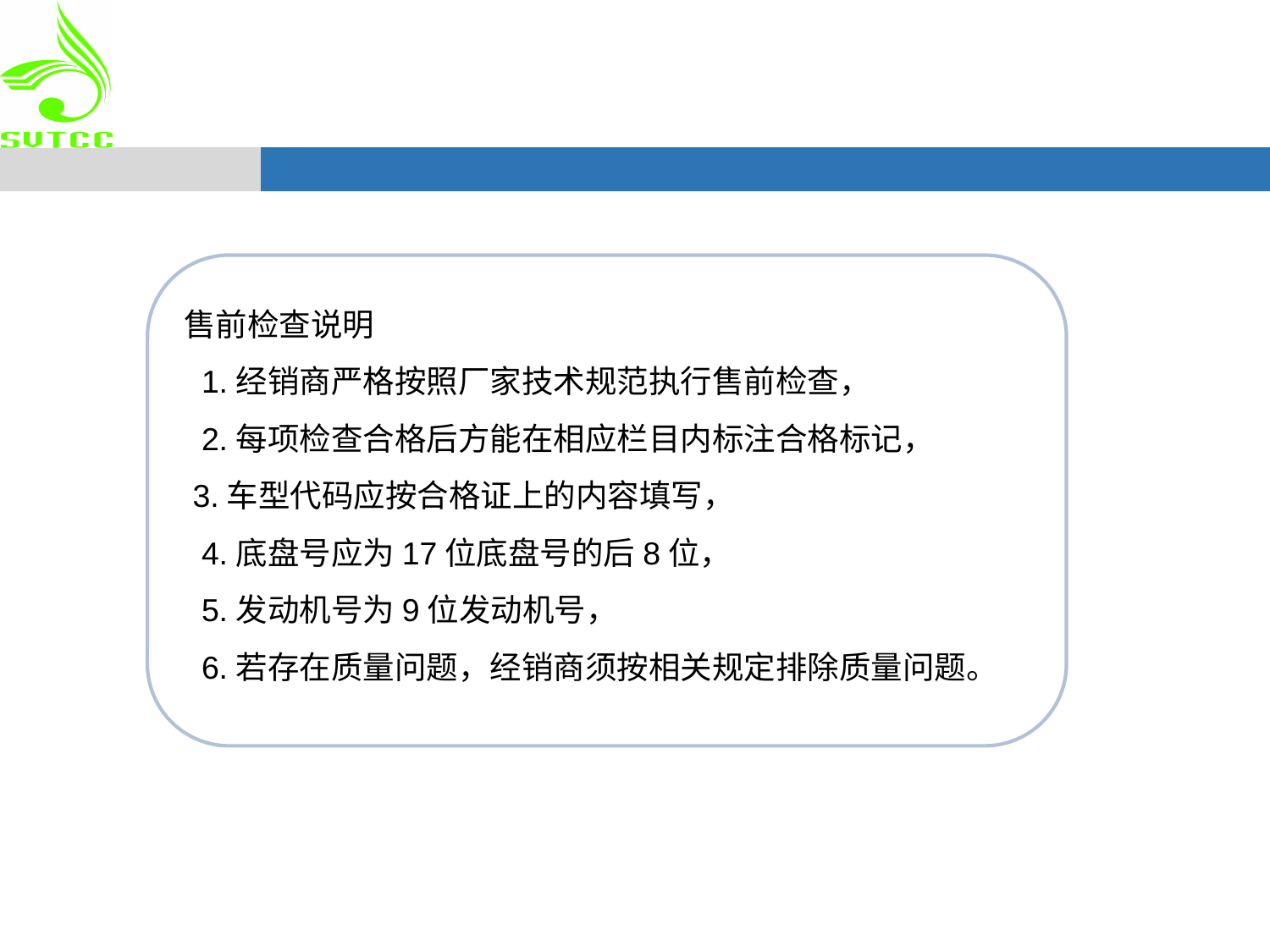

售前检查说明
  1.经销商严格按照厂家技术规范执行售前检查，
  2.每项检查合格后方能在相应栏目内标注合格标记，
 3.车型代码应按合格证上的内容填写，
  4.底盘号应为17位底盘号的后8位，
  5.发动机号为9位发动机号，
  6.若存在质量问题，经销商须按相关规定排除质量问题。